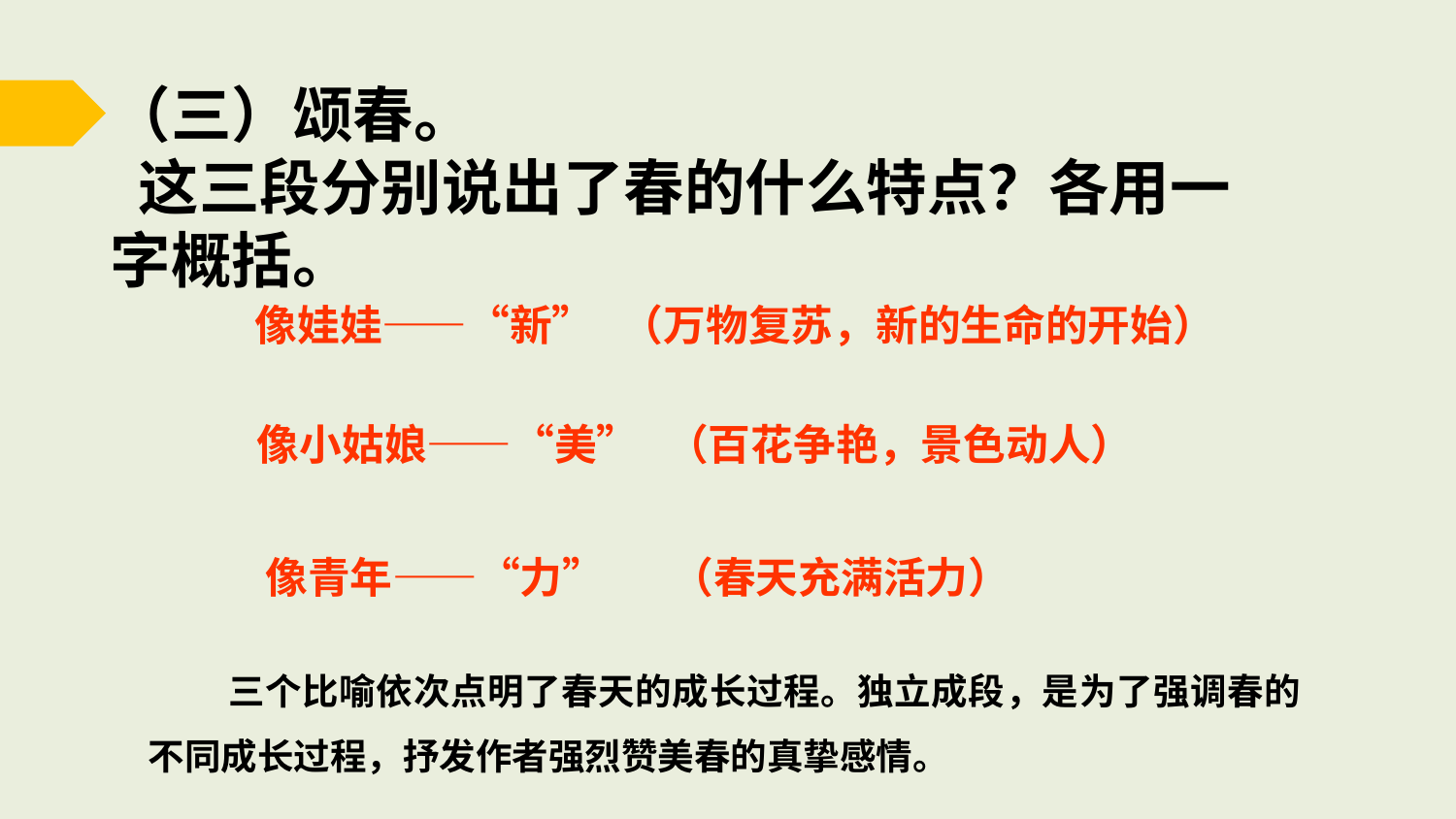

（三）颂春。
 这三段分别说出了春的什么特点？各用一字概括。

像娃娃——“新”
（万物复苏，新的生命的开始）
像小姑娘——“美”
（百花争艳，景色动人）
（春天充满活力）
像青年——“力”
        三个比喻依次点明了春天的成长过程。独立成段，是为了强调春的不同成长过程，抒发作者强烈赞美春的真挚感情。